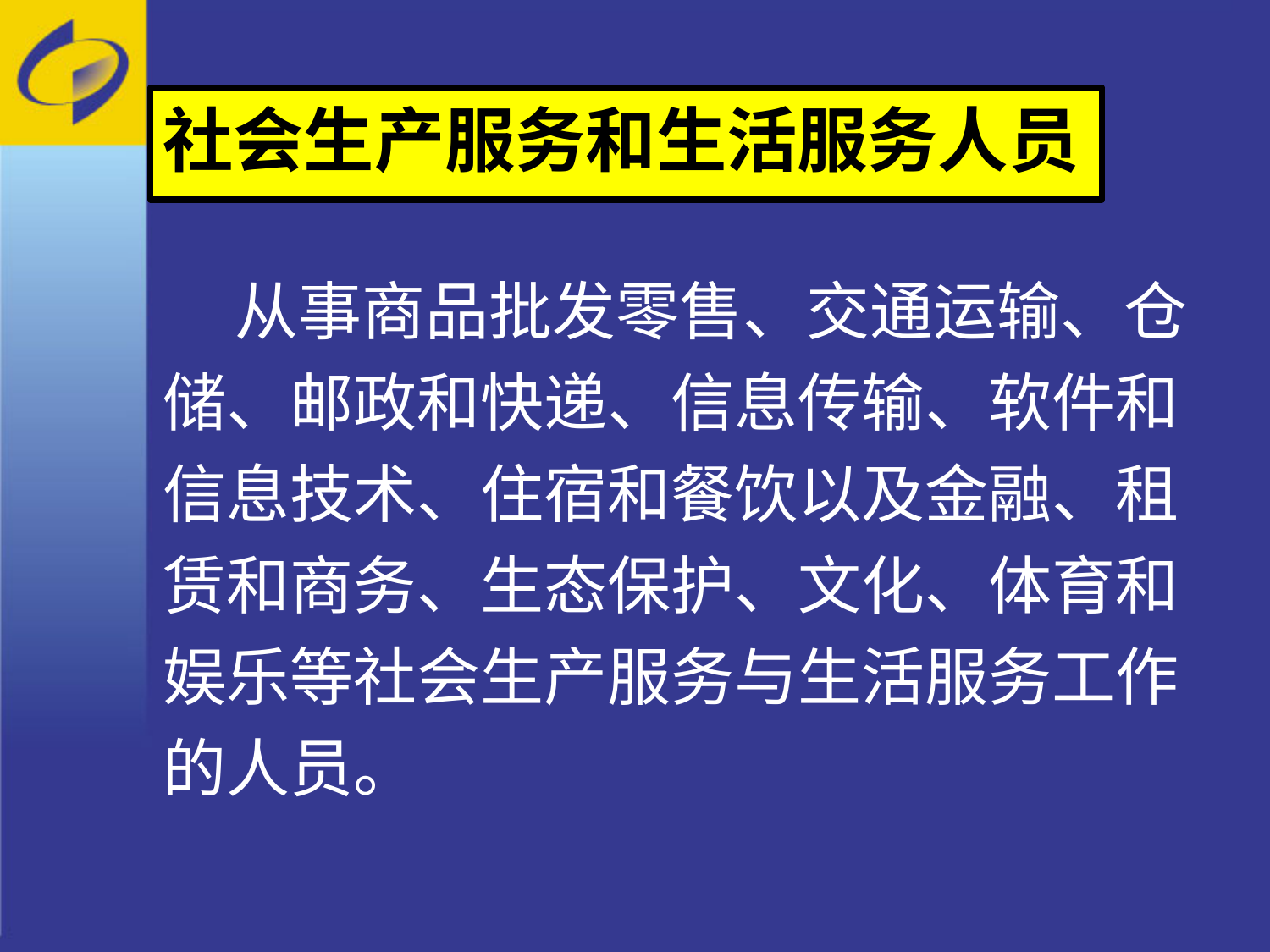

社会生产服务和生活服务人员
    从事商品批发零售、交通运输、仓储、邮政和快递、信息传输、软件和信息技术、住宿和餐饮以及金融、租赁和商务、生态保护、文化、体育和娱乐等社会生产服务与生活服务工作的人员。